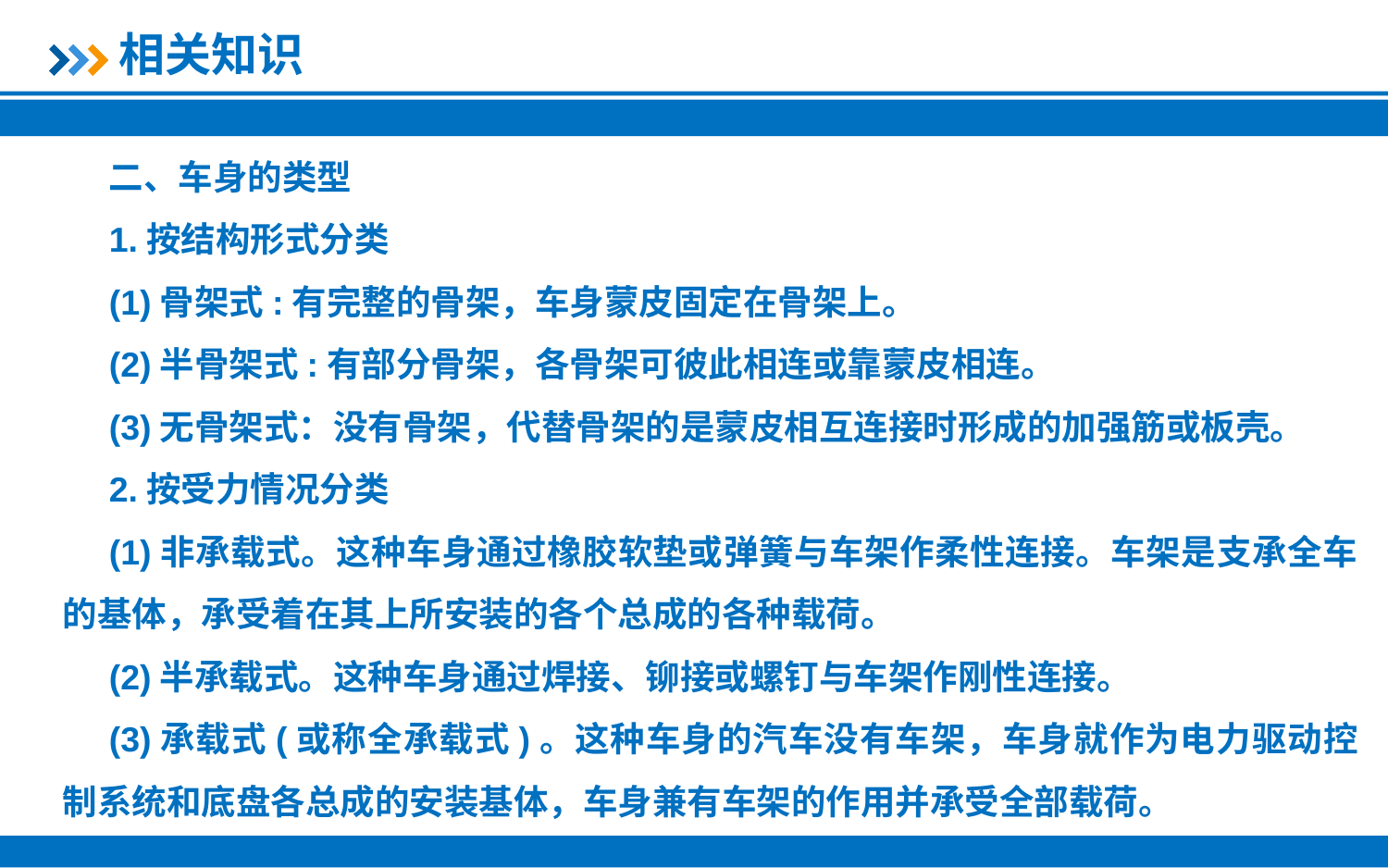

相关知识
二、车身的类型
1.按结构形式分类
(1)骨架式:有完整的骨架，车身蒙皮固定在骨架上。
(2)半骨架式:有部分骨架，各骨架可彼此相连或靠蒙皮相连。
(3)无骨架式：没有骨架，代替骨架的是蒙皮相互连接时形成的加强筋或板壳。
2.按受力情况分类
(1)非承载式。这种车身通过橡胶软垫或弹簧与车架作柔性连接。车架是支承全车的基体，承受着在其上所安装的各个总成的各种载荷。
(2)半承载式。这种车身通过焊接、铆接或螺钉与车架作刚性连接。
(3)承载式(或称全承载式)。这种车身的汽车没有车架，车身就作为电力驱动控制系统和底盘各总成的安装基体，车身兼有车架的作用并承受全部载荷。